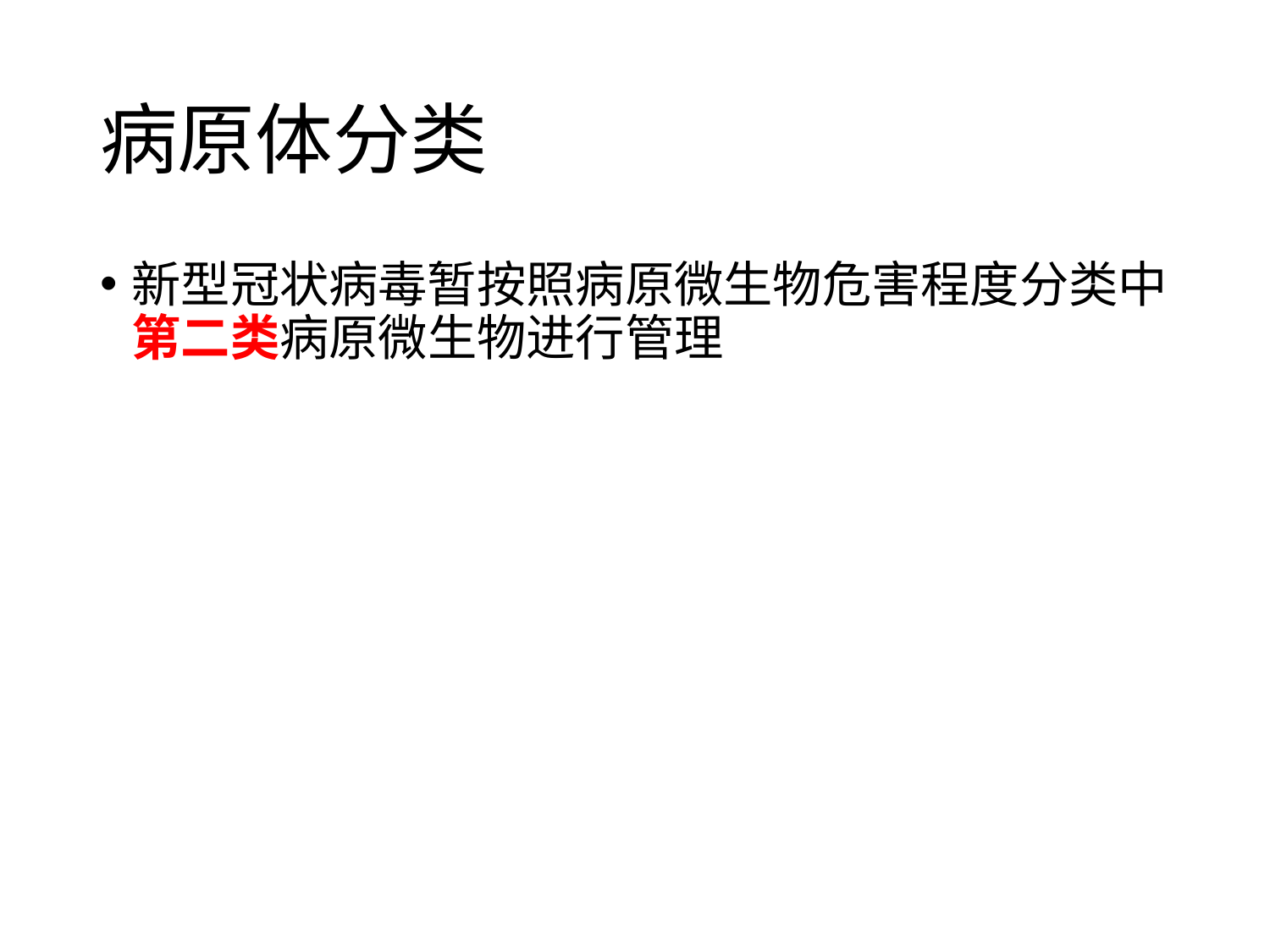

# 病原体分类
新型冠状病毒暂按照病原微生物危害程度分类中第二类病原微生物进行管理